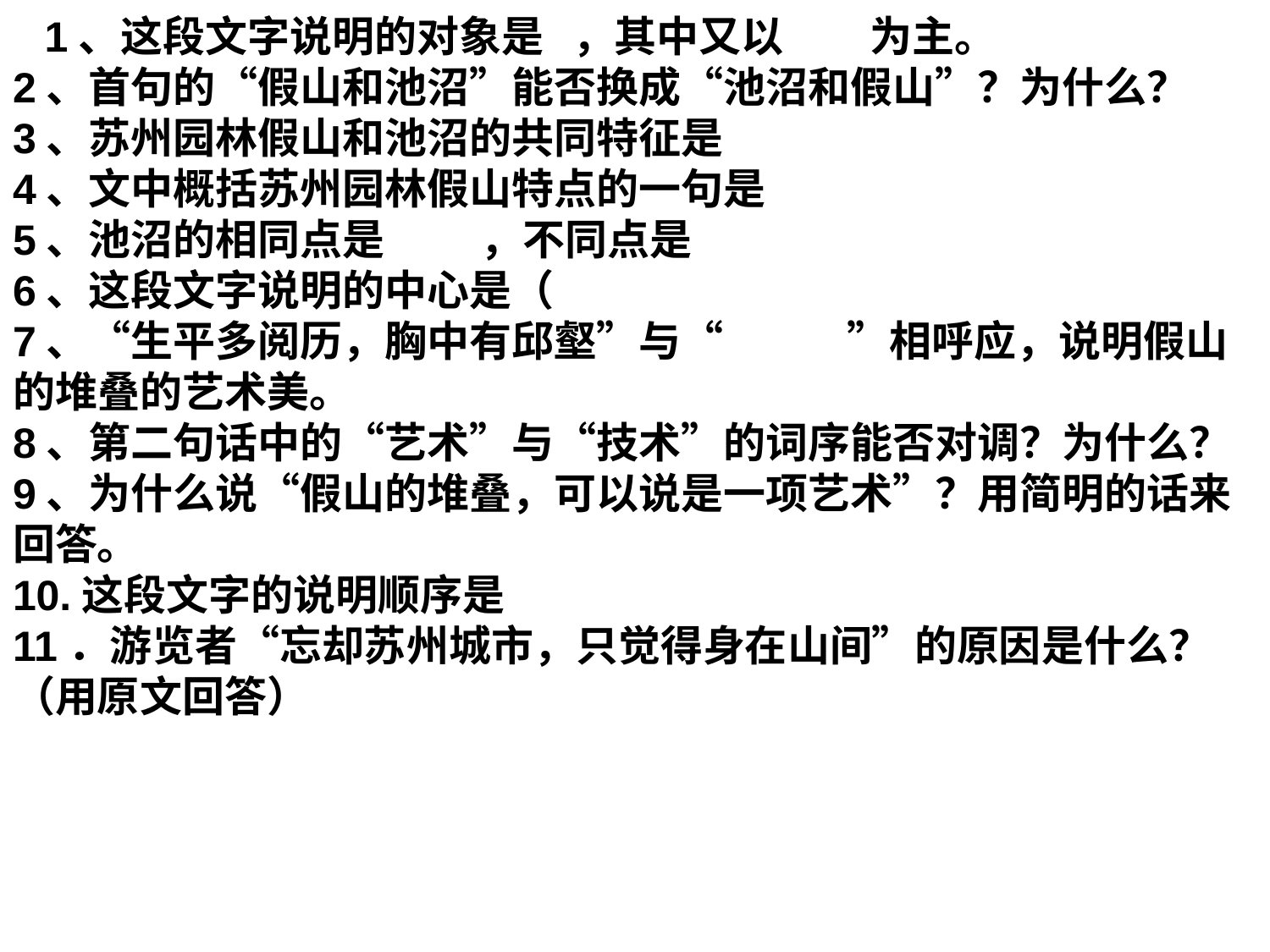

1、这段文字说明的对象是   ，其中又以         为主。
2、首句的“假山和池沼”能否换成“池沼和假山”？为什么？
3、苏州园林假山和池沼的共同特征是
4、文中概括苏州园林假山特点的一句是
5、池沼的相同点是          ，不同点是
6、这段文字说明的中心是（
7、“生平多阅历，胸中有邱壑”与“             ”相呼应，说明假山的堆叠的艺术美。
8、第二句话中的“艺术”与“技术”的词序能否对调？为什么？
9、为什么说“假山的堆叠，可以说是一项艺术”？用简明的话来回答。
10.这段文字的说明顺序是
11．游览者“忘却苏州城市，只觉得身在山间”的原因是什么？（用原文回答）